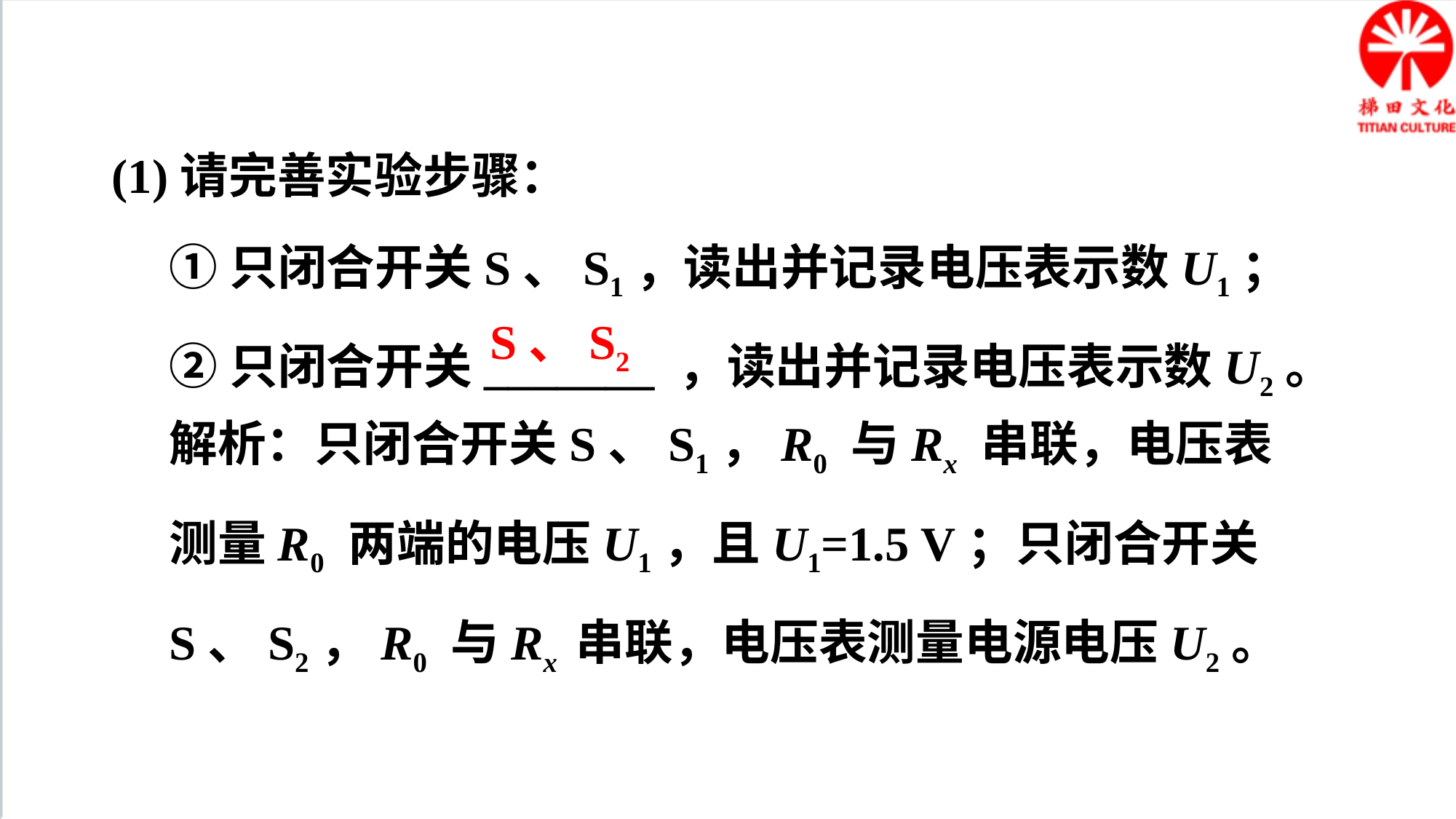

(1)请完善实验步骤：
①只闭合开关S、S1，读出并记录电压表示数U1；
②只闭合开关_______ ，读出并记录电压表示数U2。
S、S2
解析：只闭合开关S、S1，R0 与Rx 串联，电压表测量R0 两端的电压U1，且U1=1.5 V；只闭合开关S、S2，R0 与Rx 串联，电压表测量电源电压U2。